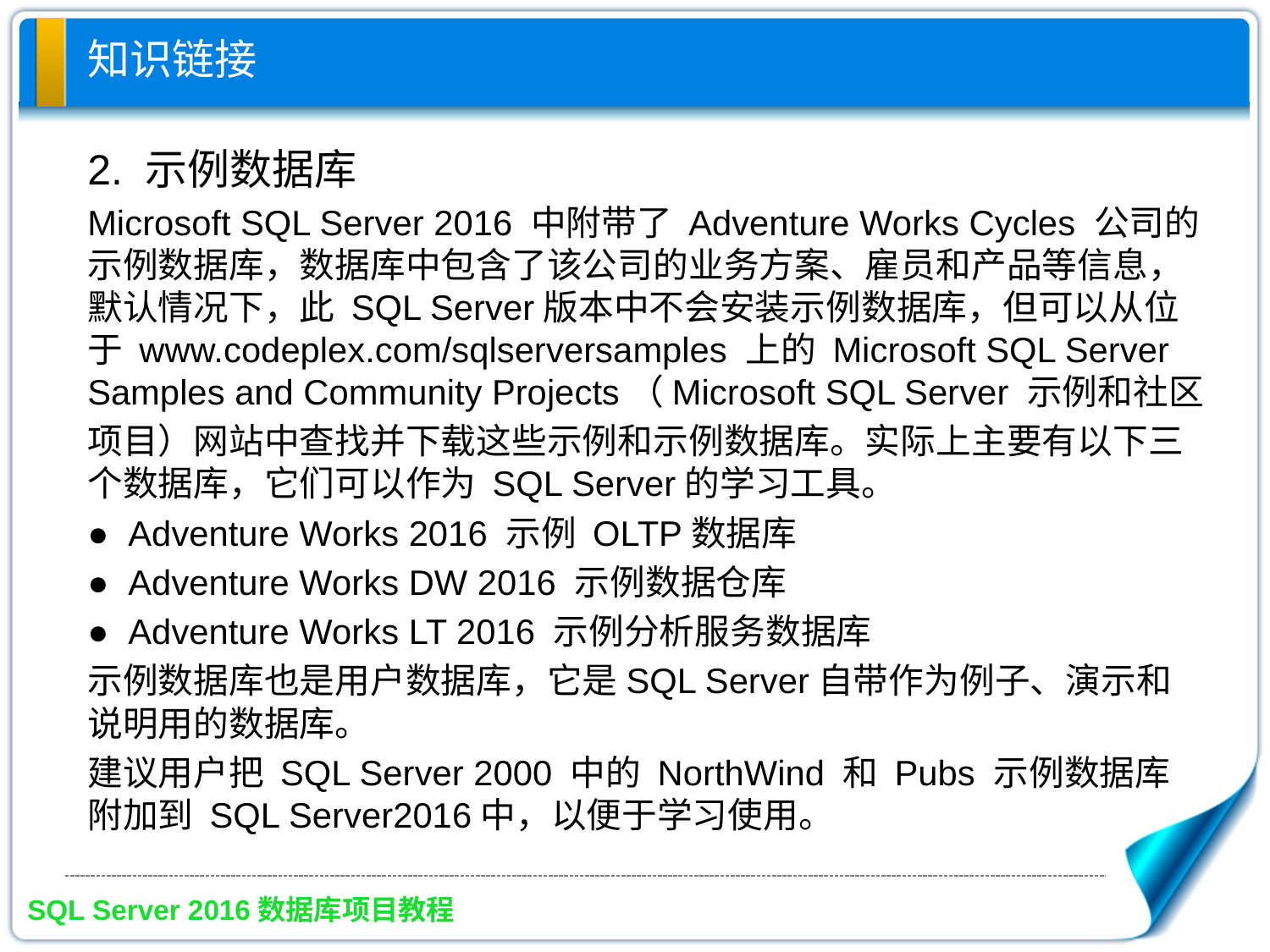

# 知识链接
2. 示例数据库
Microsoft SQL Server 2016 中附带了 Adventure Works Cycles 公司的示例数据库，数据库中包含了该公司的业务方案、雇员和产品等信息，默认情况下，此 SQL Server版本中不会安装示例数据库，但可以从位于 www.codeplex.com/sqlserversamples 上的 Microsoft SQL Server Samples and Community Projects（Microsoft SQL Server 示例和社区
项目）网站中查找并下载这些示例和示例数据库。实际上主要有以下三个数据库，它们可以作为 SQL Server的学习工具。
●  Adventure Works 2016 示例 OLTP数据库
●  Adventure Works DW 2016 示例数据仓库
●  Adventure Works LT 2016 示例分析服务数据库
示例数据库也是用户数据库，它是SQL Server自带作为例子、演示和说明用的数据库。
建议用户把 SQL Server 2000 中的 NorthWind 和 Pubs 示例数据库附加到 SQL Server2016中，以便于学习使用。